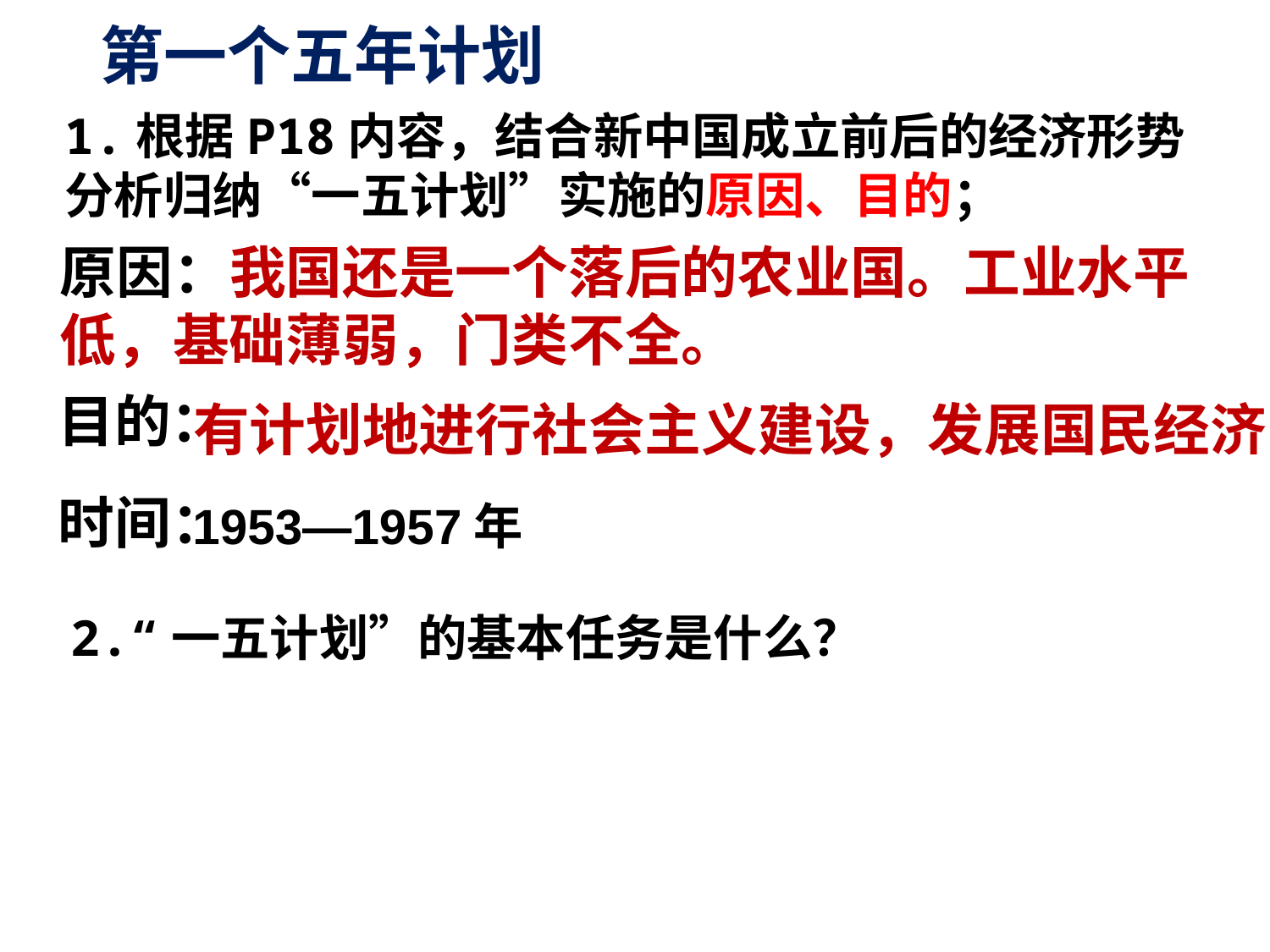

# 第一个五年计划
1.根据P18内容，结合新中国成立前后的经济形势
分析归纳“一五计划”实施的原因、目的；
原因：我国还是一个落后的农业国。工业水平
低，基础薄弱，门类不全。
目的：
有计划地进行社会主义建设，发展国民经济
时间：
1953—1957年
2.“一五计划”的基本任务是什么？